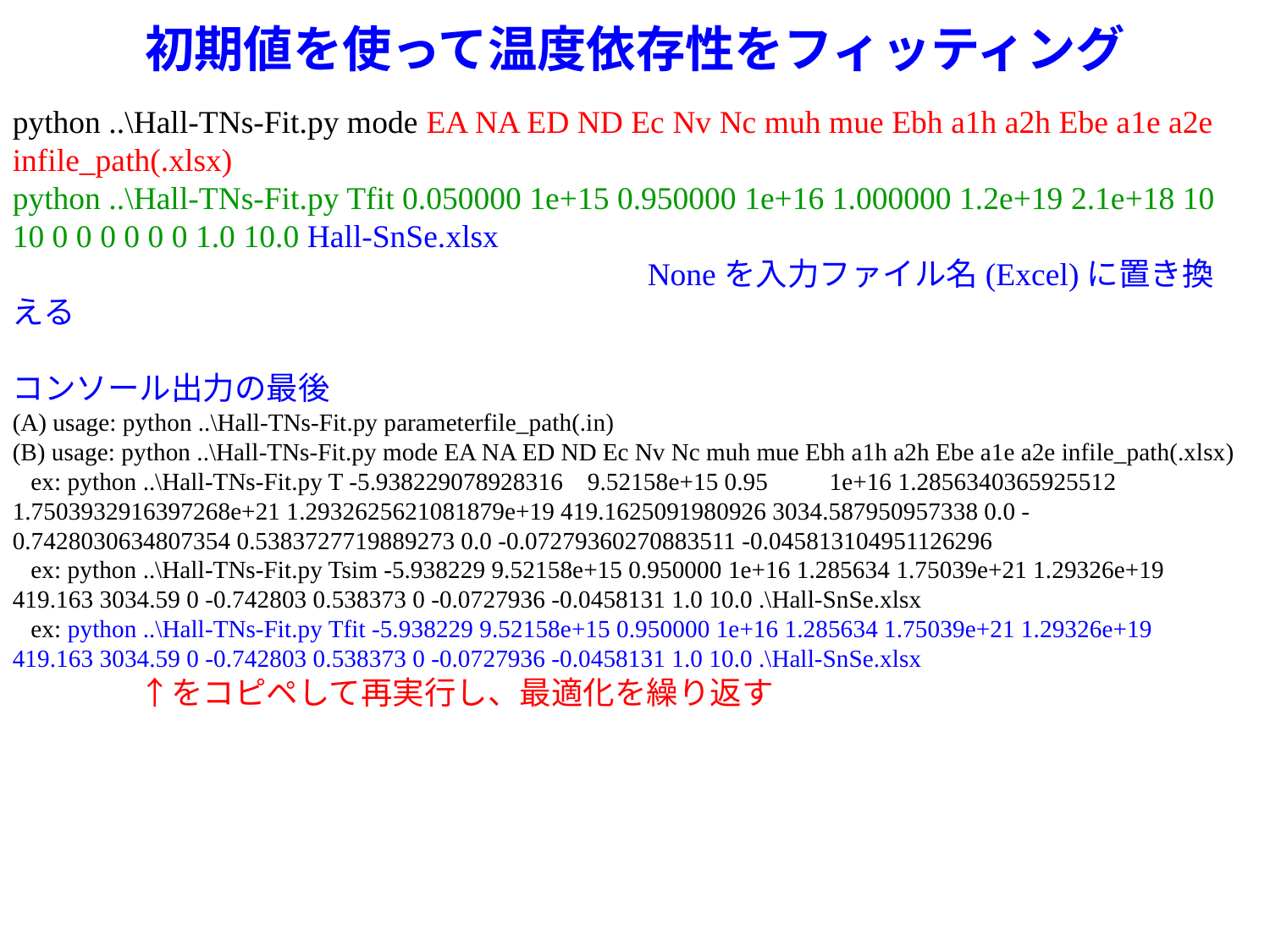

# 初期値を使って温度依存性をフィッティング
python ..\Hall-TNs-Fit.py mode EA NA ED ND Ec Nv Nc muh mue Ebh a1h a2h Ebe a1e a2e infile_path(.xlsx)
python ..\Hall-TNs-Fit.py Tfit 0.050000 1e+15 0.950000 1e+16 1.000000 1.2e+19 2.1e+18 10 10 0 0 0 0 0 0 1.0 10.0 Hall-SnSe.xlsx
					Noneを入力ファイル名(Excel)に置き換える

コンソール出力の最後
(A) usage: python ..\Hall-TNs-Fit.py parameterfile_path(.in)
(B) usage: python ..\Hall-TNs-Fit.py mode EA NA ED ND Ec Nv Nc muh mue Ebh a1h a2h Ebe a1e a2e infile_path(.xlsx)
   ex: python ..\Hall-TNs-Fit.py T -5.938229078928316    9.52158e+15 0.95          1e+16 1.2856340365925512 1.7503932916397268e+21 1.2932625621081879e+19 419.1625091980926 3034.587950957338 0.0 -0.7428030634807354 0.5383727719889273 0.0 -0.07279360270883511 -0.045813104951126296
   ex: python ..\Hall-TNs-Fit.py Tsim -5.938229 9.52158e+15 0.950000 1e+16 1.285634 1.75039e+21 1.29326e+19 419.163 3034.59 0 -0.742803 0.538373 0 -0.0727936 -0.0458131 1.0 10.0 .\Hall-SnSe.xlsx
   ex: python ..\Hall-TNs-Fit.py Tfit -5.938229 9.52158e+15 0.950000 1e+16 1.285634 1.75039e+21 1.29326e+19 419.163 3034.59 0 -0.742803 0.538373 0 -0.0727936 -0.0458131 1.0 10.0 .\Hall-SnSe.xlsx
　　　　↑をコピペして再実行し、最適化を繰り返す